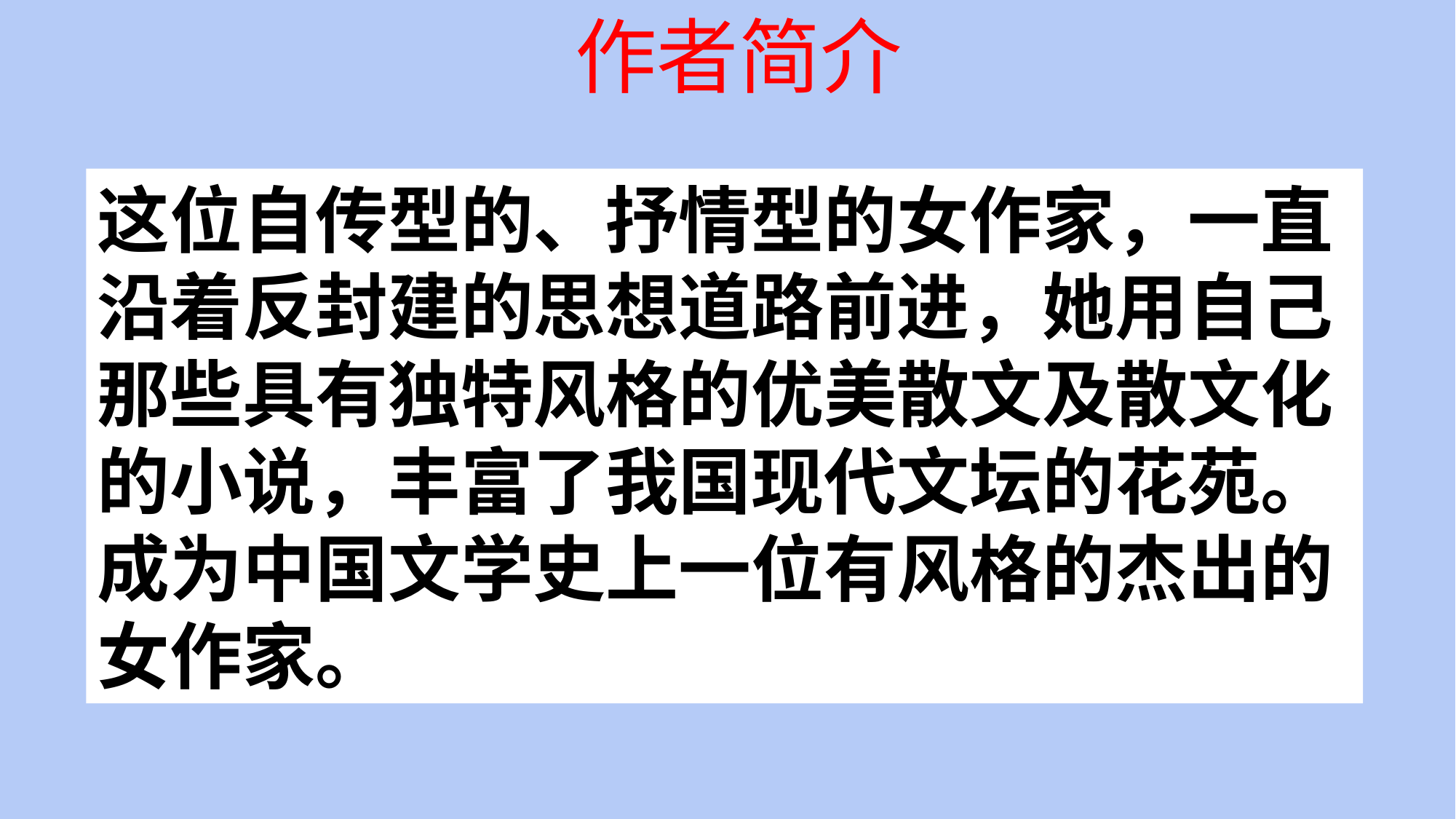

作者简介
这位自传型的、抒情型的女作家，一直沿着反封建的思想道路前进，她用自己那些具有独特风格的优美散文及散文化的小说，丰富了我国现代文坛的花苑。成为中国文学史上一位有风格的杰出的女作家。